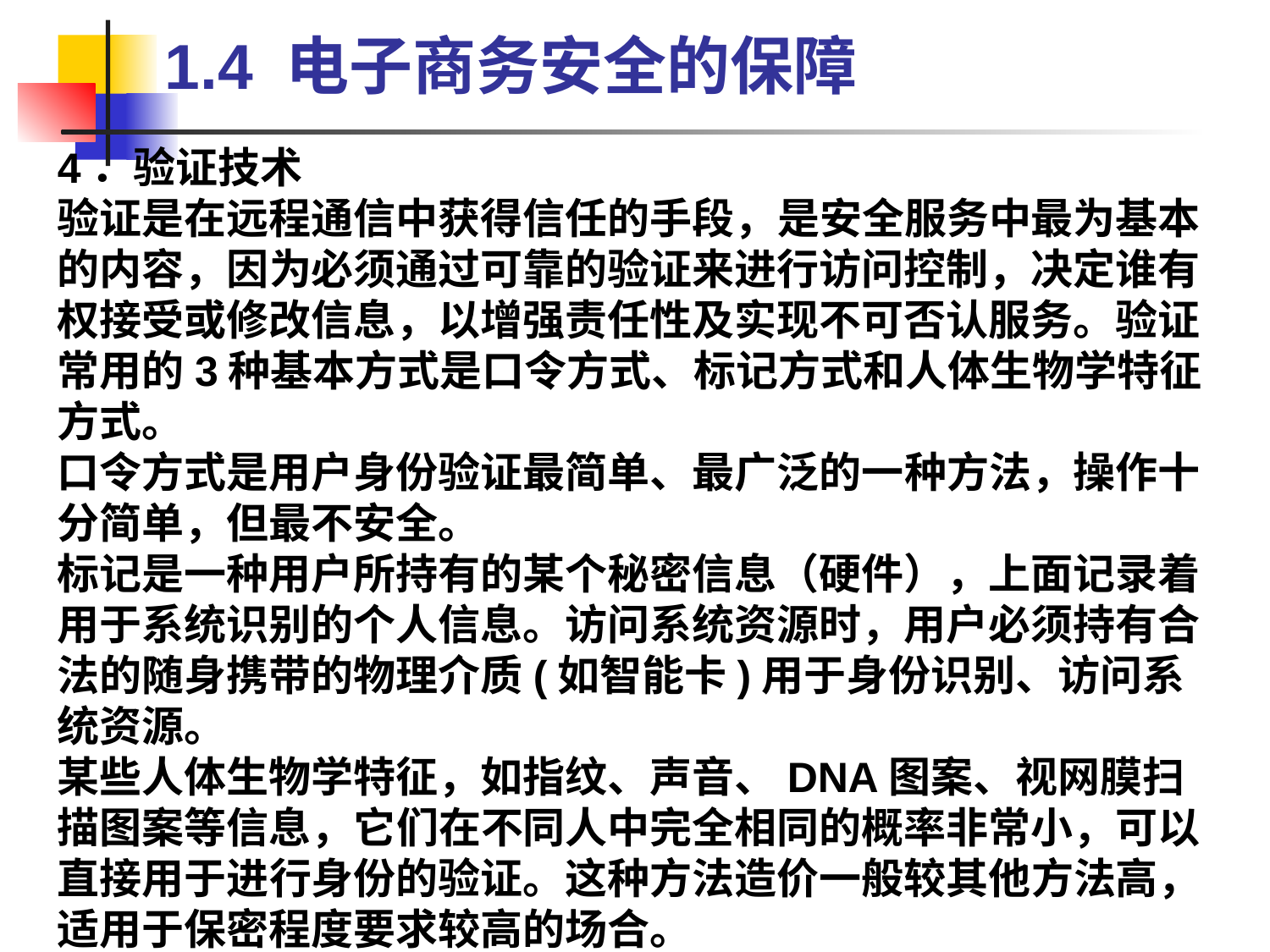

1.4 电子商务安全的保障
4．验证技术
验证是在远程通信中获得信任的手段，是安全服务中最为基本的内容，因为必须通过可靠的验证来进行访问控制，决定谁有权接受或修改信息，以增强责任性及实现不可否认服务。验证常用的3种基本方式是口令方式、标记方式和人体生物学特征方式。
口令方式是用户身份验证最简单、最广泛的一种方法，操作十分简单，但最不安全。
标记是一种用户所持有的某个秘密信息（硬件），上面记录着用于系统识别的个人信息。访问系统资源时，用户必须持有合法的随身携带的物理介质(如智能卡)用于身份识别、访问系统资源。
某些人体生物学特征，如指纹、声音、DNA图案、视网膜扫描图案等信息，它们在不同人中完全相同的概率非常小，可以直接用于进行身份的验证。这种方法造价一般较其他方法高，适用于保密程度要求较高的场合。